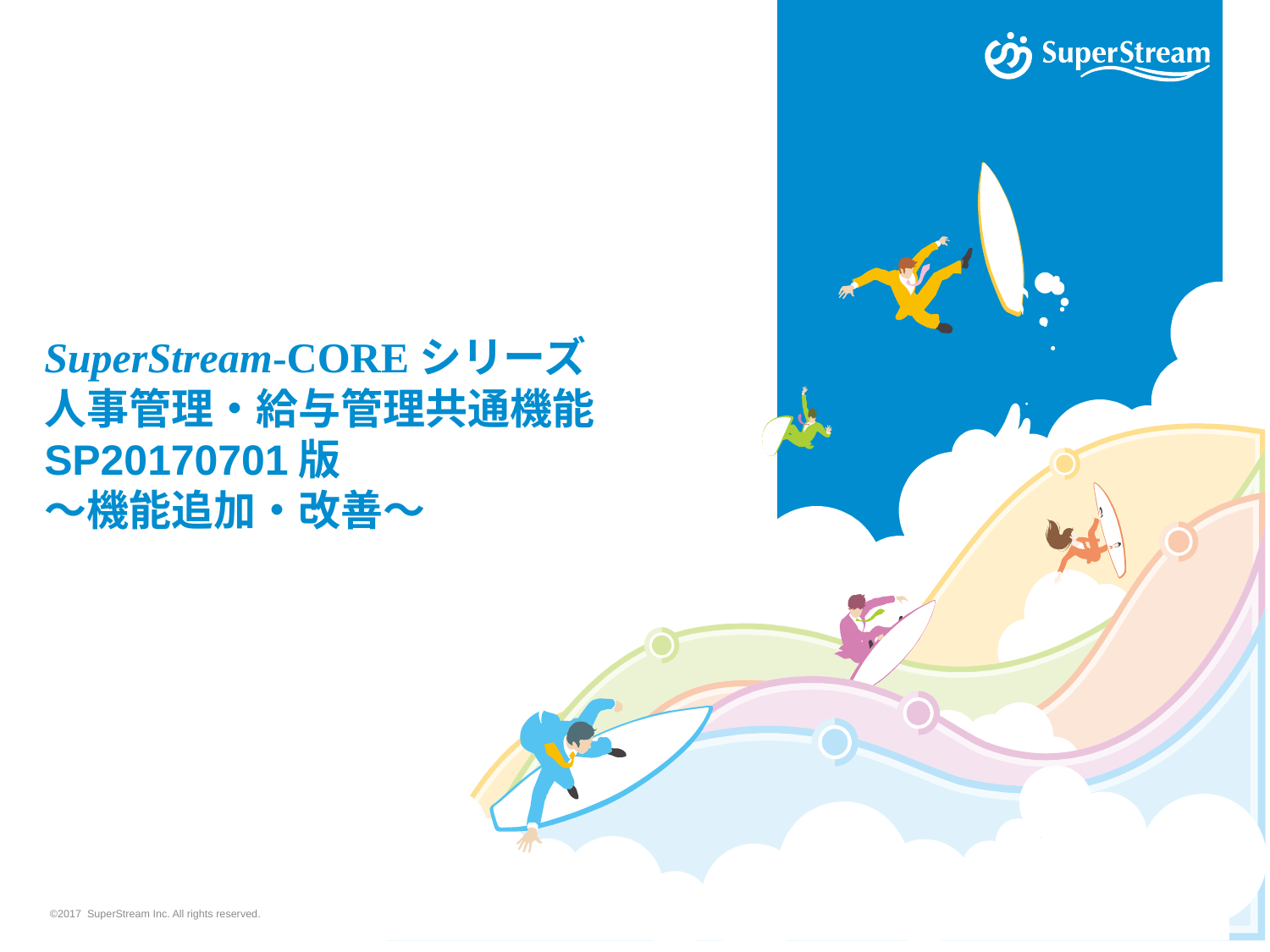

# SuperStream-COREシリーズ 人事管理・給与管理共通機能 SP20170701版 ～機能追加・改善～
©2017  SuperStream Inc. All rights reserved.